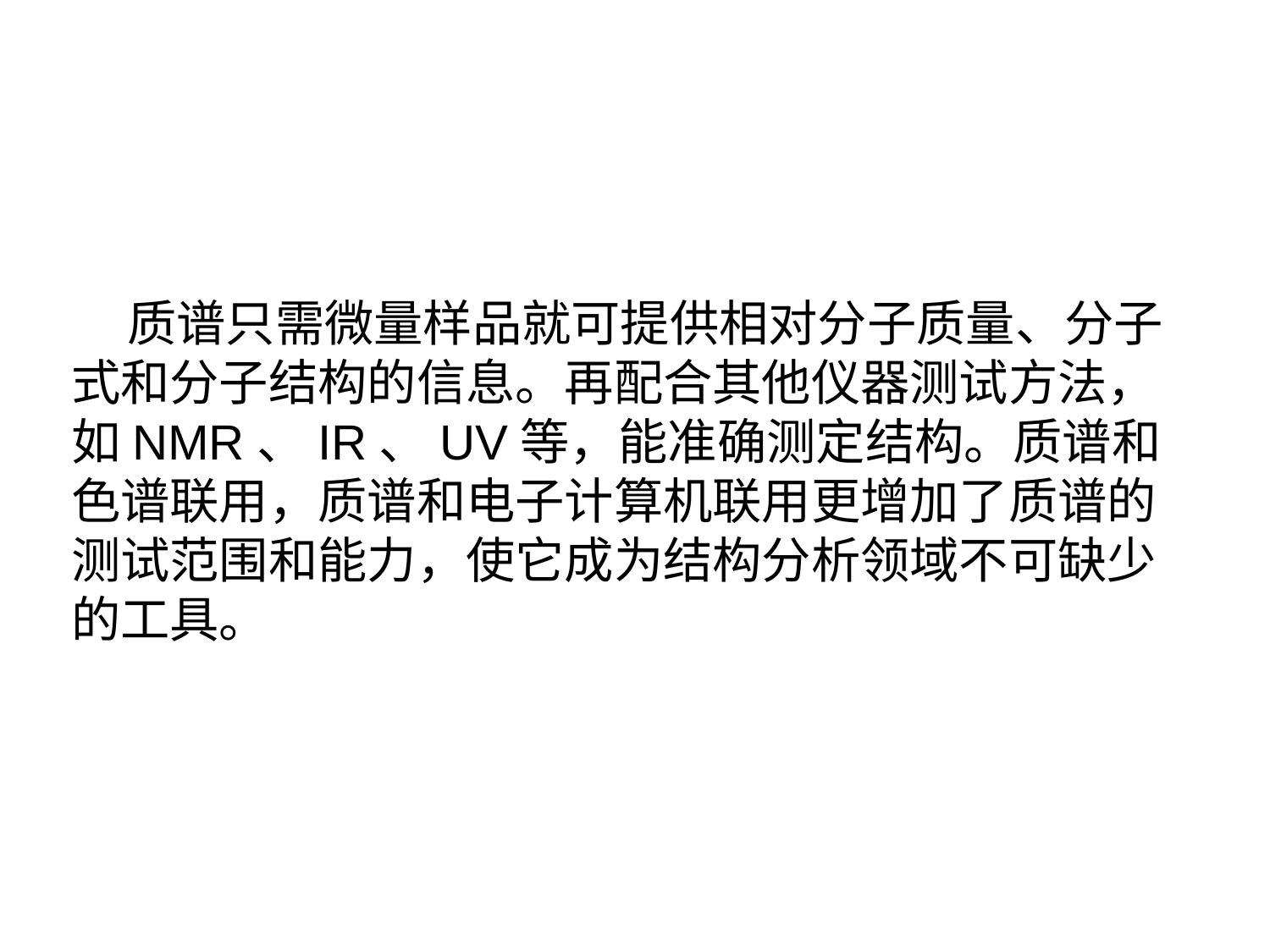

质谱只需微量样品就可提供相对分子质量、分子式和分子结构的信息。再配合其他仪器测试方法，如NMR、IR、UV等，能准确测定结构。质谱和色谱联用，质谱和电子计算机联用更增加了质谱的测试范围和能力，使它成为结构分析领域不可缺少的工具。